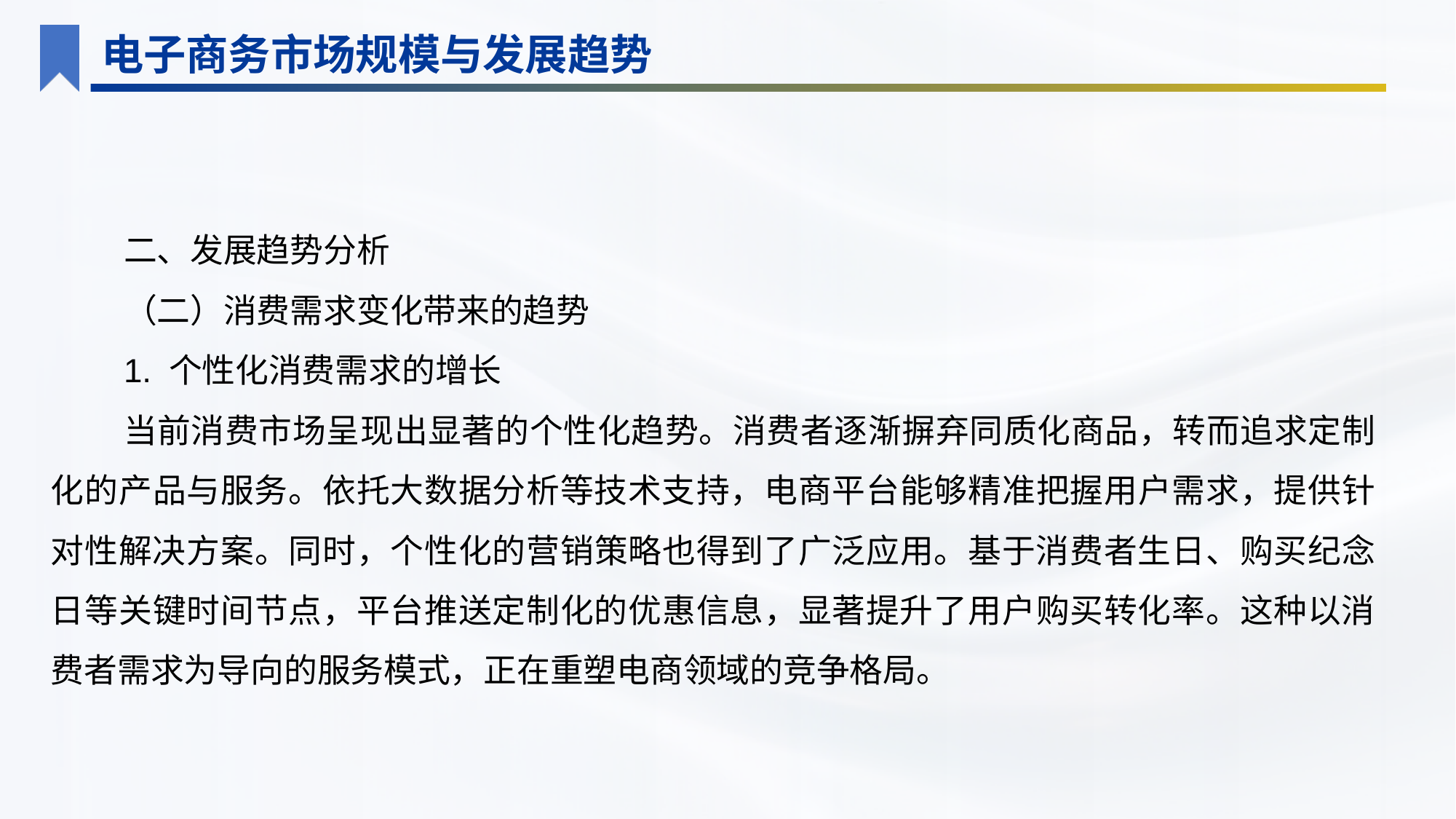

电子商务市场规模与发展趋势
二、发展趋势分析
（二）消费需求变化带来的趋势
1. 个性化消费需求的增长
当前消费市场呈现出显著的个性化趋势。消费者逐渐摒弃同质化商品，转而追求定制化的产品与服务。依托大数据分析等技术支持，电商平台能够精准把握用户需求，提供针对性解决方案。同时，个性化的营销策略也得到了广泛应用。基于消费者生日、购买纪念日等关键时间节点，平台推送定制化的优惠信息，显著提升了用户购买转化率。这种以消费者需求为导向的服务模式，正在重塑电商领域的竞争格局。